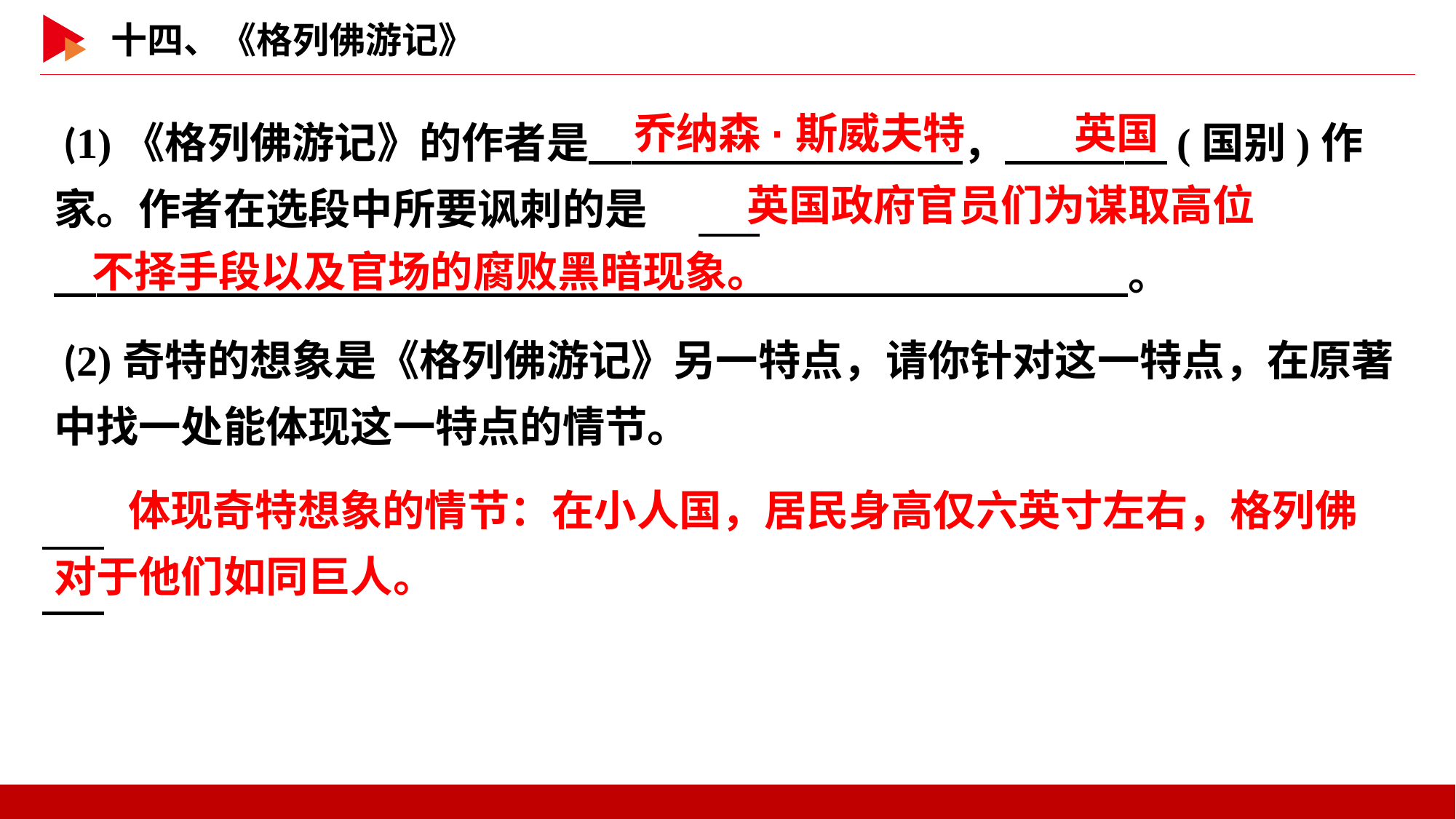

(1)《格列佛游记》的作者是　                              　，　        　(国别)作家。作者在选段中所要讽刺的是
　                                                                                                           。
乔纳森·斯威夫特
英国
						英国政府官员们为谋取高位不择手段以及官场的腐败黑暗现象。

 (2)奇特的想象是《格列佛游记》另一特点，请你针对这一特点，在原著中找一处能体现这一特点的情节。
　体现奇特想象的情节：在小人国，居民身高仅六英寸左右，格列佛对于他们如同巨人。